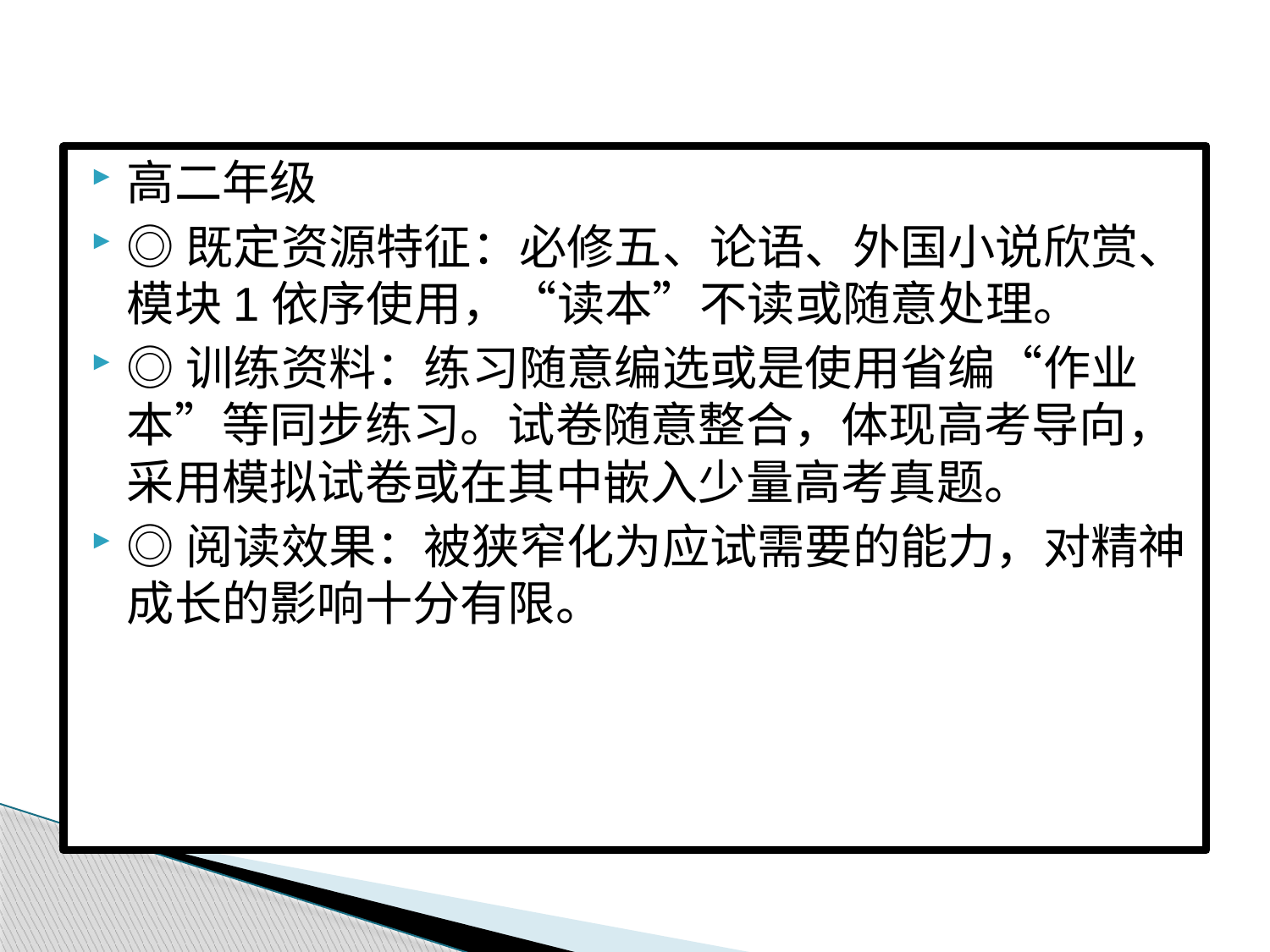

高二年级
◎既定资源特征：必修五、论语、外国小说欣赏、模块1依序使用，“读本”不读或随意处理。
◎训练资料：练习随意编选或是使用省编“作业本”等同步练习。试卷随意整合，体现高考导向，采用模拟试卷或在其中嵌入少量高考真题。
◎阅读效果：被狭窄化为应试需要的能力，对精神成长的影响十分有限。